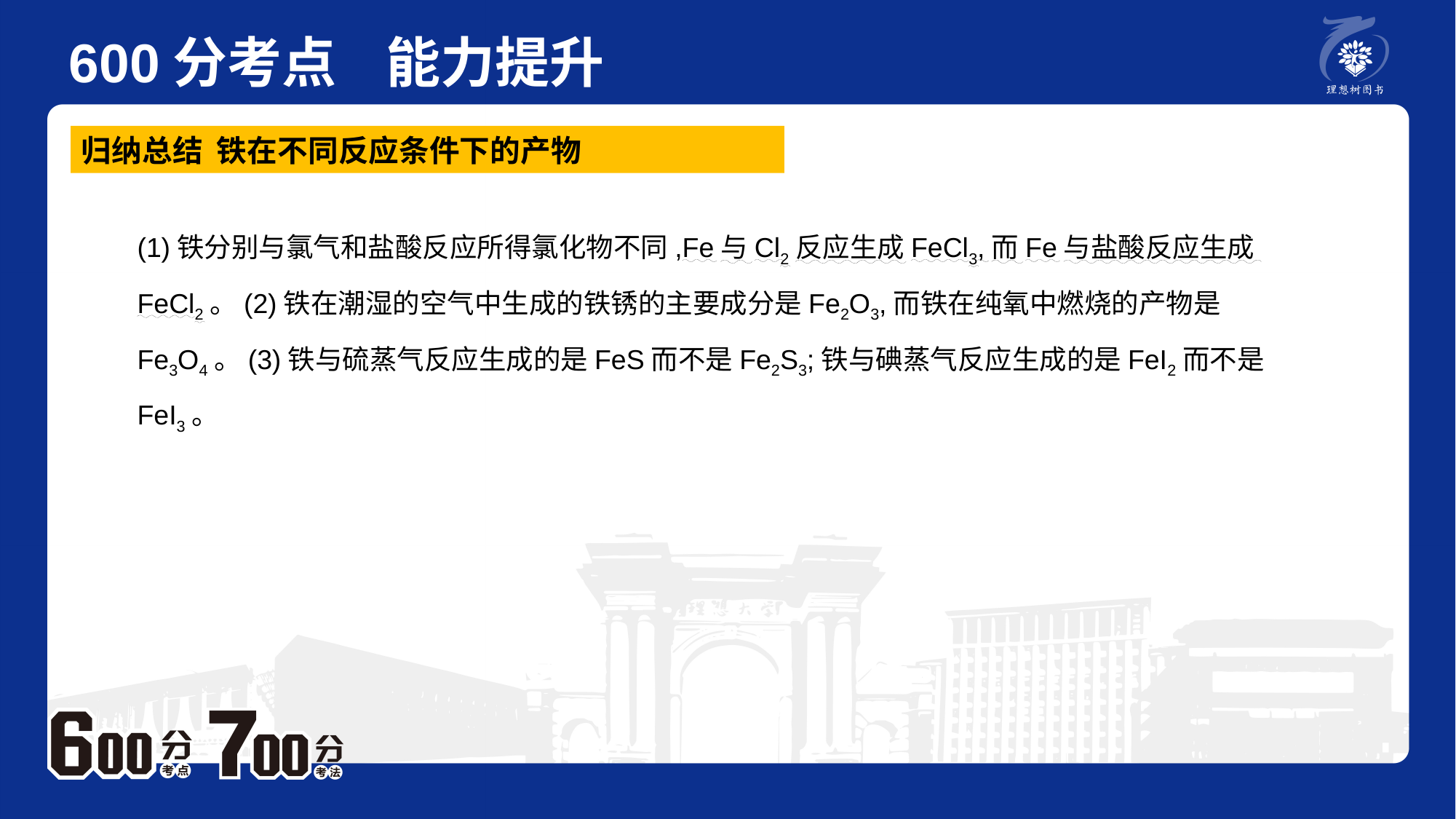

600分考点    能力提升
　               例题P2
归纳总结  铁在不同反应条件下的产物
(1)铁分别与氯气和盐酸反应所得氯化物不同,Fe与Cl2反应生成FeCl3,而Fe与盐酸反应生成FeCl2。(2)铁在潮湿的空气中生成的铁锈的主要成分是Fe2O3,而铁在纯氧中燃烧的产物是Fe3O4。(3)铁与硫蒸气反应生成的是FeS而不是Fe2S3;铁与碘蒸气反应生成的是FeI2而不是FeI3。